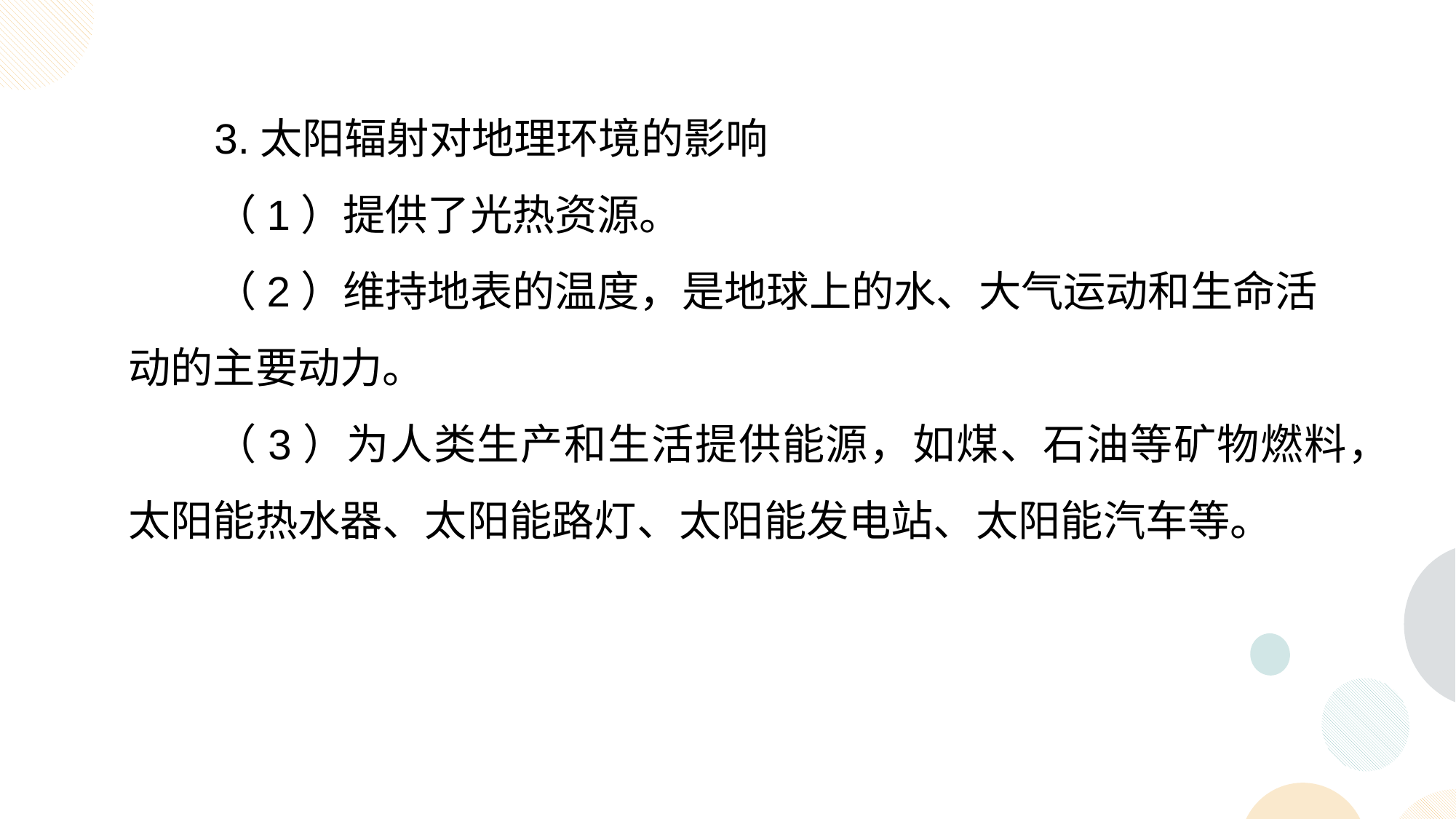

3.太阳辐射对地理环境的影响
（1）提供了光热资源。
（2）维持地表的温度，是地球上的水、大气运动和生命活动的主要动力。
（3）为人类生产和生活提供能源，如煤、石油等矿物燃料，太阳能热水器、太阳能路灯、太阳能发电站、太阳能汽车等。